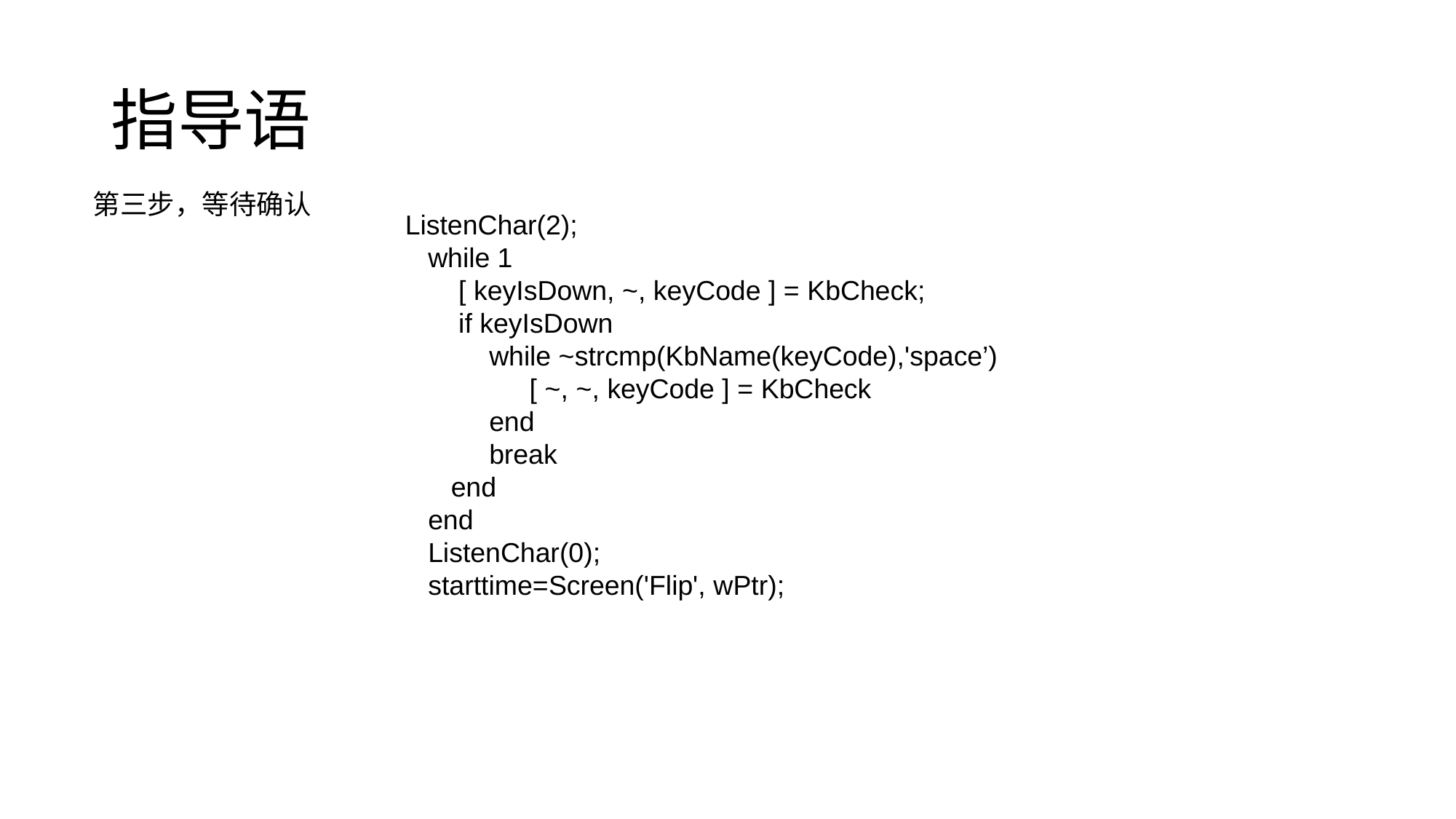

# 指导语
第三步，等待确认
 ListenChar(2);
    while 1
        [ keyIsDown, ~, keyCode ] = KbCheck;
        if keyIsDown
            while ~strcmp(KbName(keyCode),'space’)
	   [ ~, ~, keyCode ] = KbCheck
            end
            break
       end
    end
    ListenChar(0);
    starttime=Screen('Flip', wPtr);